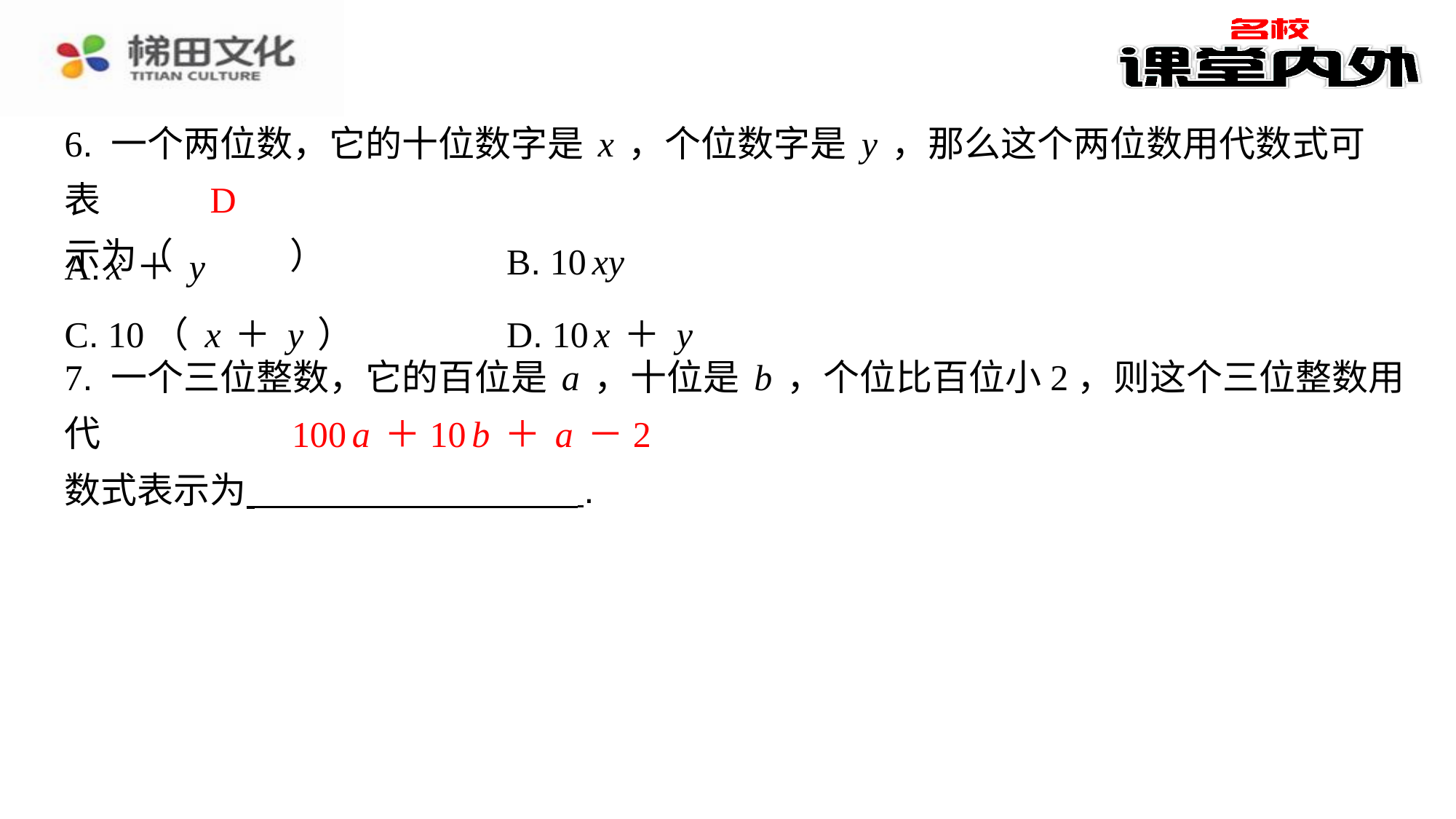

6. 一个两位数，它的十位数字是x，个位数字是y，那么这个两位数用代数式可表
示为（　D　）
D
| A. x＋y | B. 10xy |
| --- | --- |
| C. 10（x＋y） | D. 10x＋y |
7. 一个三位整数，它的百位是a，十位是b，个位比百位小2，则这个三位整数用代
数式表示为                                                  ⁠.
​　100a＋10b＋a－2